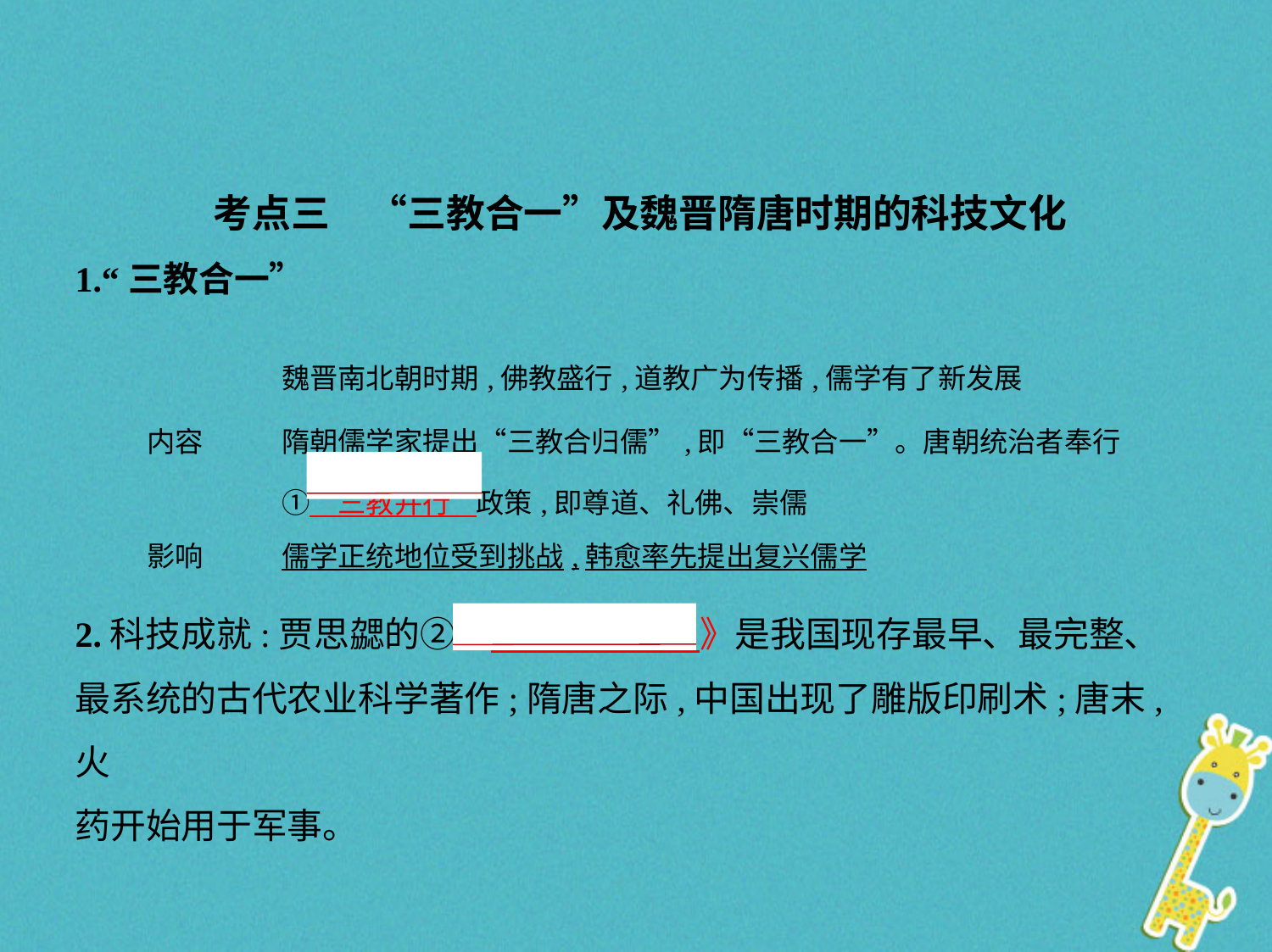

考点三　“三教合一”及魏晋隋唐时期的科技文化
1.“三教合一”
|  | 魏晋南北朝时期,佛教盛行,道教广为传播,儒学有了新发展 |
| --- | --- |
| 内容 | 隋朝儒学家提出“三教合归儒”,即“三教合一”。唐朝统治者奉行 ①　三教并行    政策,即尊道、礼佛、崇儒 |
| 影响 | 儒学正统地位受到挑战,韩愈率先提出复兴儒学 |

2.科技成就:贾思勰的②《　齐民要术    》是我国现存最早、最完整、
最系统的古代农业科学著作;隋唐之际,中国出现了雕版印刷术;唐末,火
药开始用于军事。